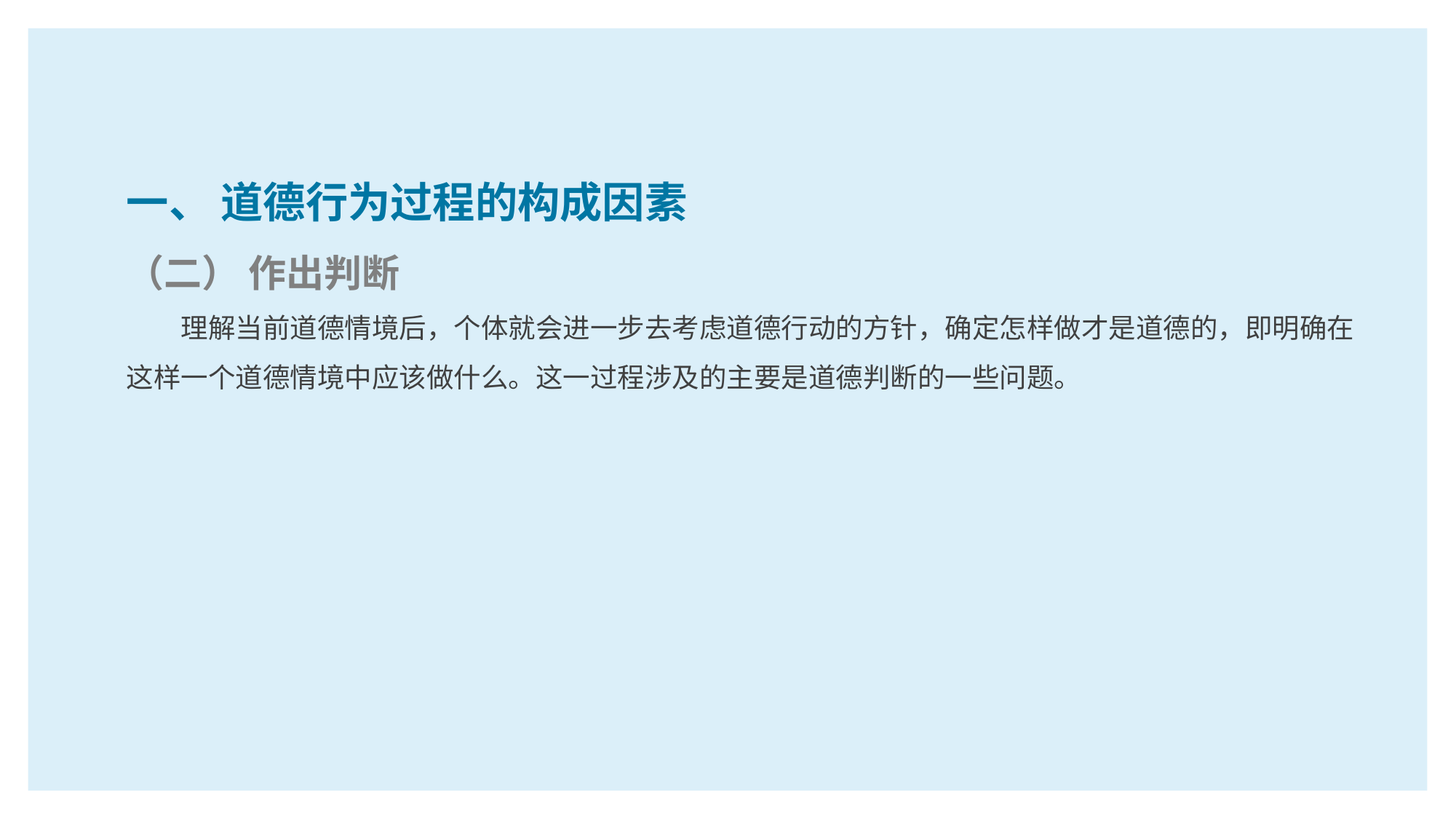

一、 道德行为过程的构成因素
（二） 作出判断
理解当前道德情境后，个体就会进一步去考虑道德行动的方针，确定怎样做才是道德的，即明确在这样一个道德情境中应该做什么。这一过程涉及的主要是道德判断的一些问题。